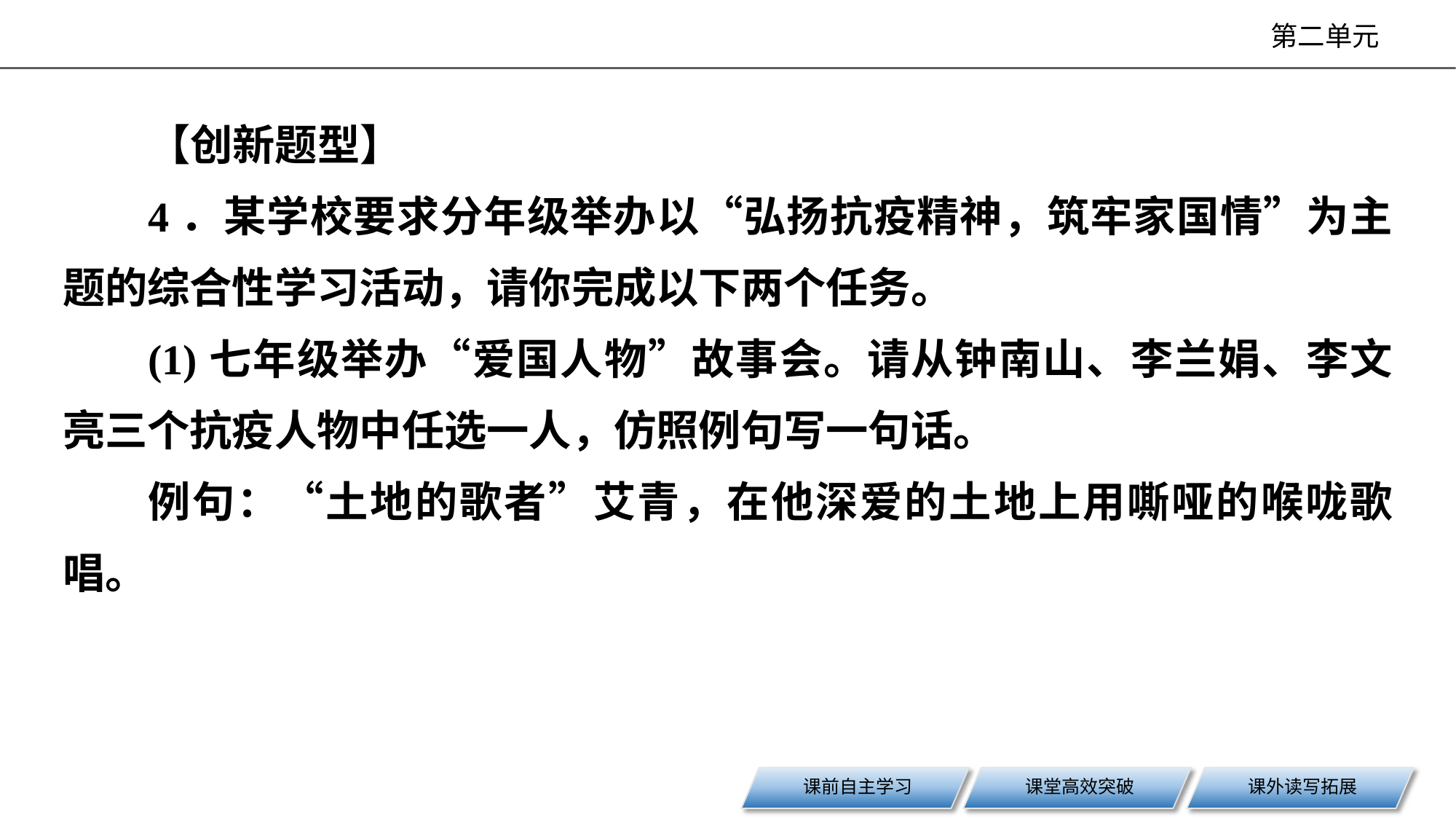

【创新题型】
4．某学校要求分年级举办以“弘扬抗疫精神，筑牢家国情”为主题的综合性学习活动，请你完成以下两个任务。
(1)七年级举办“爱国人物”故事会。请从钟南山、李兰娟、李文亮三个抗疫人物中任选一人，仿照例句写一句话。
例句：“土地的歌者”艾青，在他深爱的土地上用嘶哑的喉咙歌唱。